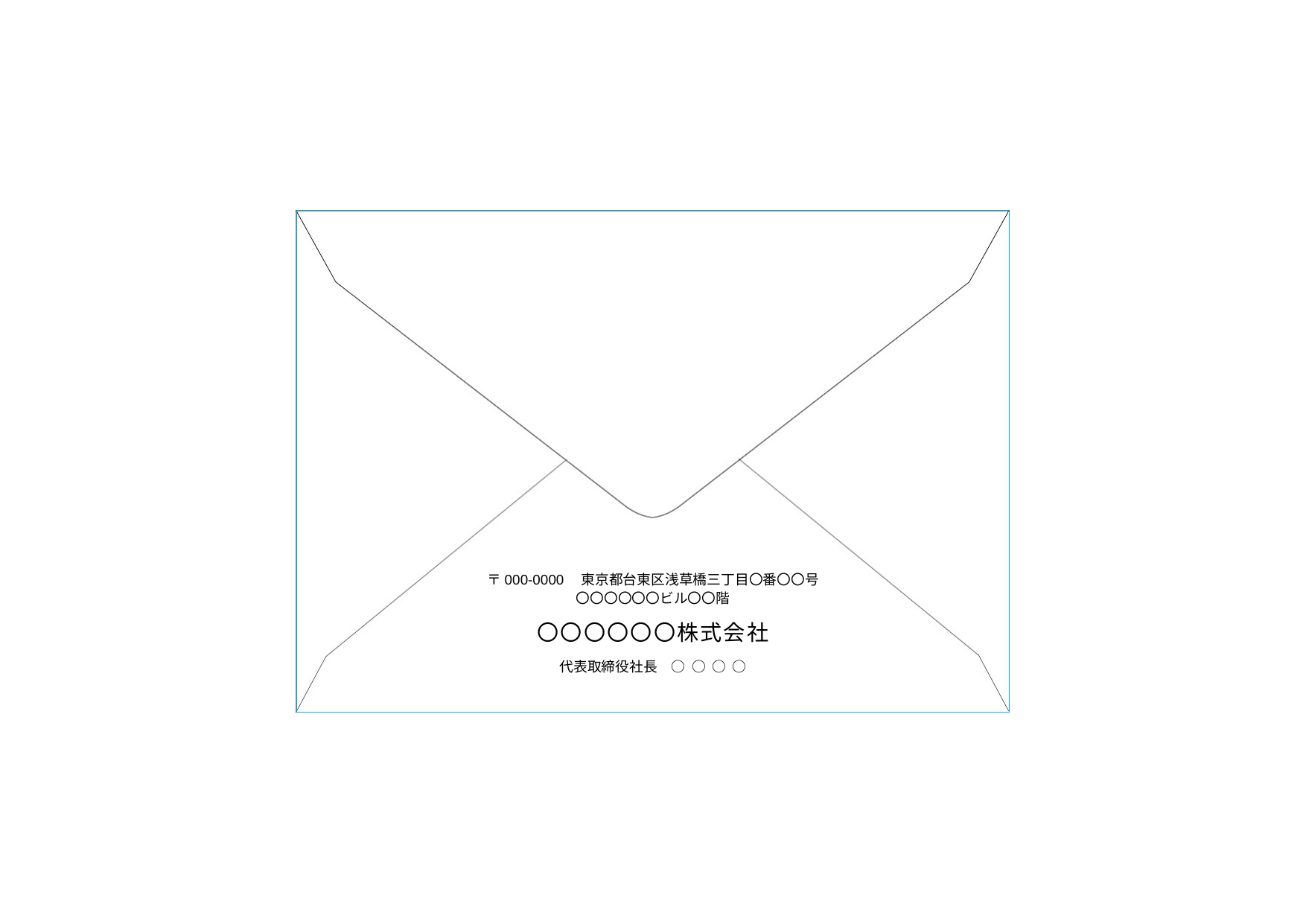

〒000-0000　東京都台東区浅草橋三丁目〇番〇〇号
〇〇〇〇〇〇ビル〇〇階
〇〇〇〇〇〇株式会社
代表取締役社長　○  ○  ○  ○